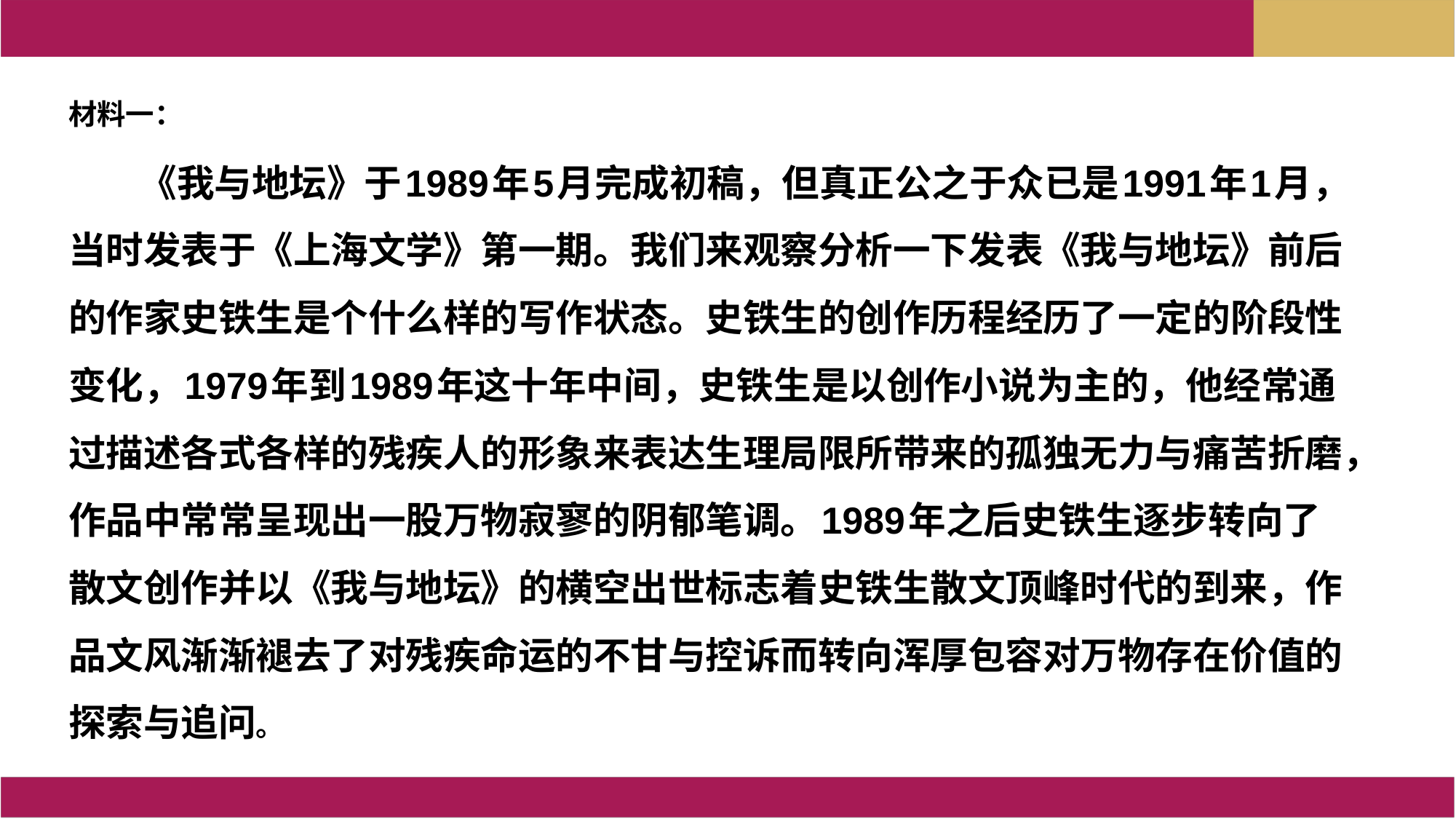

材料一：
  《我与地坛》于1989年5月完成初稿，但真正公之于众已是1991年1月，当时发表于《上海文学》第一期。我们来观察分析一下发表《我与地坛》前后的作家史铁生是个什么样的写作状态。史铁生的创作历程经历了一定的阶段性变化，1979年到1989年这十年中间，史铁生是以创作小说为主的，他经常通过描述各式各样的残疾人的形象来表达生理局限所带来的孤独无力与痛苦折磨，作品中常常呈现出一股万物寂寥的阴郁笔调。1989年之后史铁生逐步转向了散文创作并以《我与地坛》的横空出世标志着史铁生散文顶峰时代的到来，作品文风渐渐褪去了对残疾命运的不甘与控诉而转向浑厚包容对万物存在价值的探索与追问。